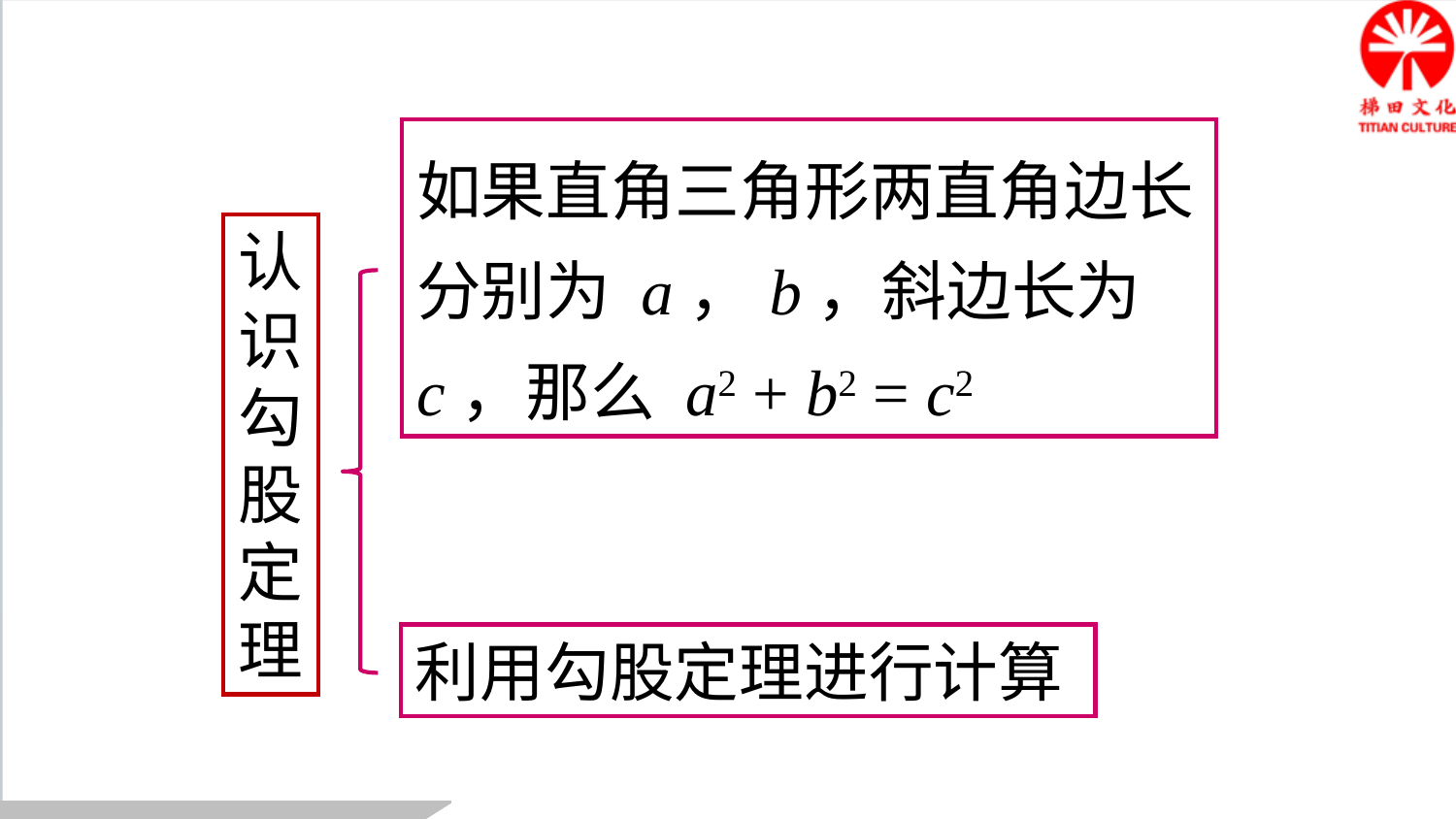

如果直角三角形两直角边长分别为 a，b，斜边长为 c，那么 a2 + b2 = c2
认识勾股定理

利用勾股定理进行计算